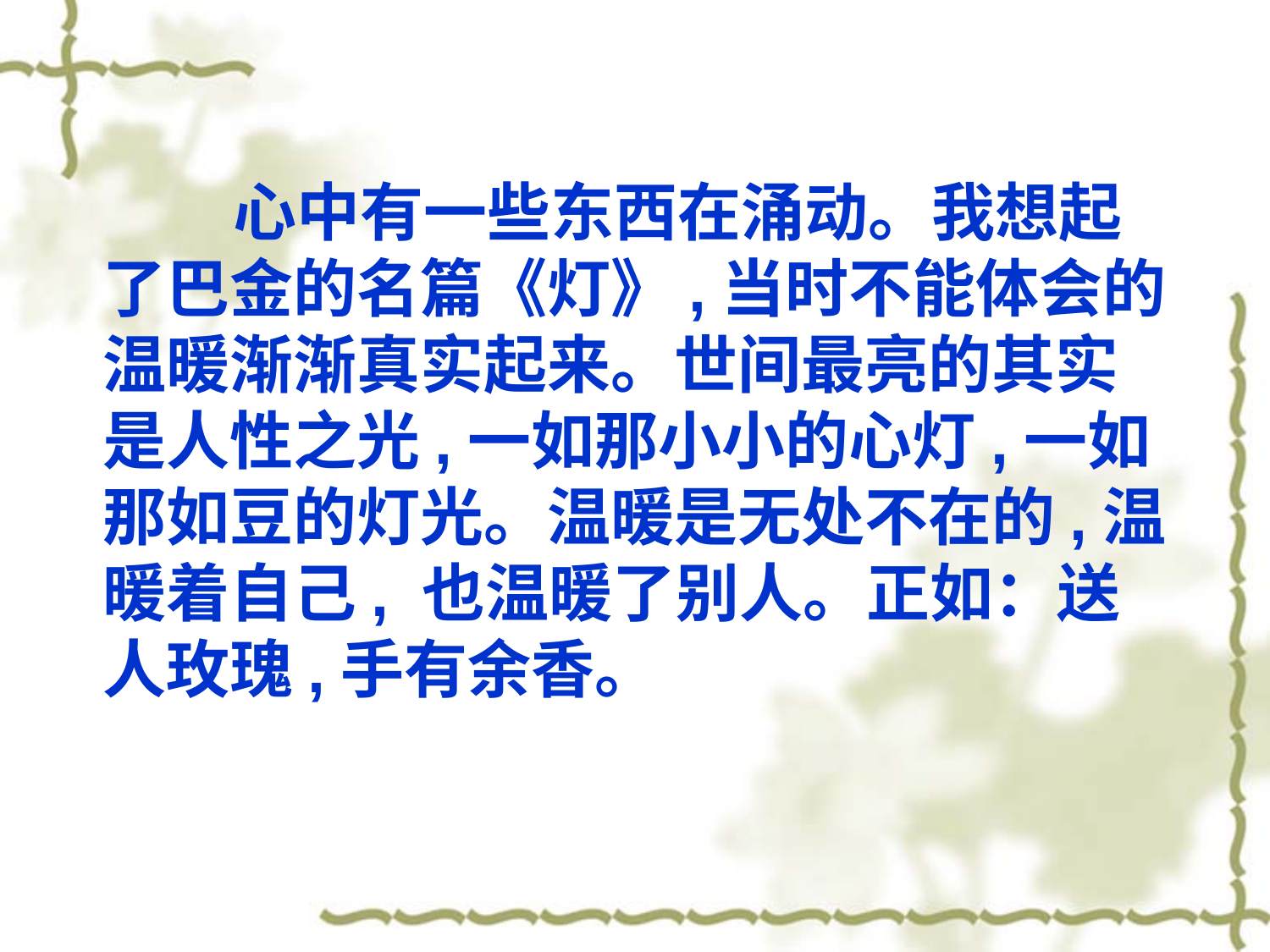

心中有一些东西在涌动。我想起了巴金的名篇《灯》,当时不能体会的温暖渐渐真实起来。世间最亮的其实是人性之光,一如那小小的心灯,一如那如豆的灯光。温暖是无处不在的,温暖着自己, 也温暖了别人。正如：送人玫瑰,手有余香。
129